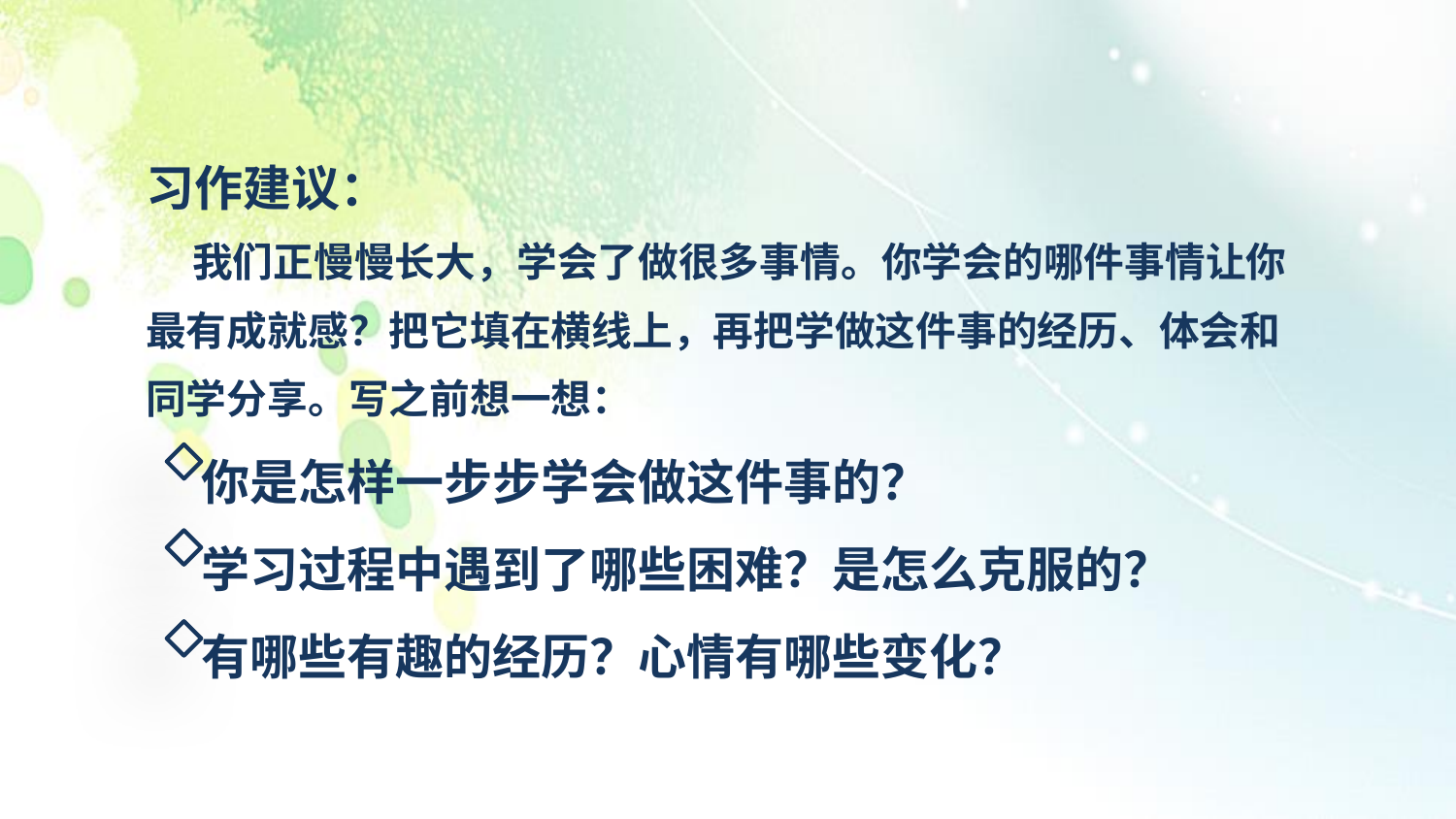

习作建议：
    我们正慢慢长大，学会了做很多事情。你学会的哪件事情让你最有成就感？把它填在横线上，再把学做这件事的经历、体会和同学分享。写之前想一想：
    你是怎样一步步学会做这件事的？
    学习过程中遇到了哪些困难？是怎么克服的？
    有哪些有趣的经历？心情有哪些变化？